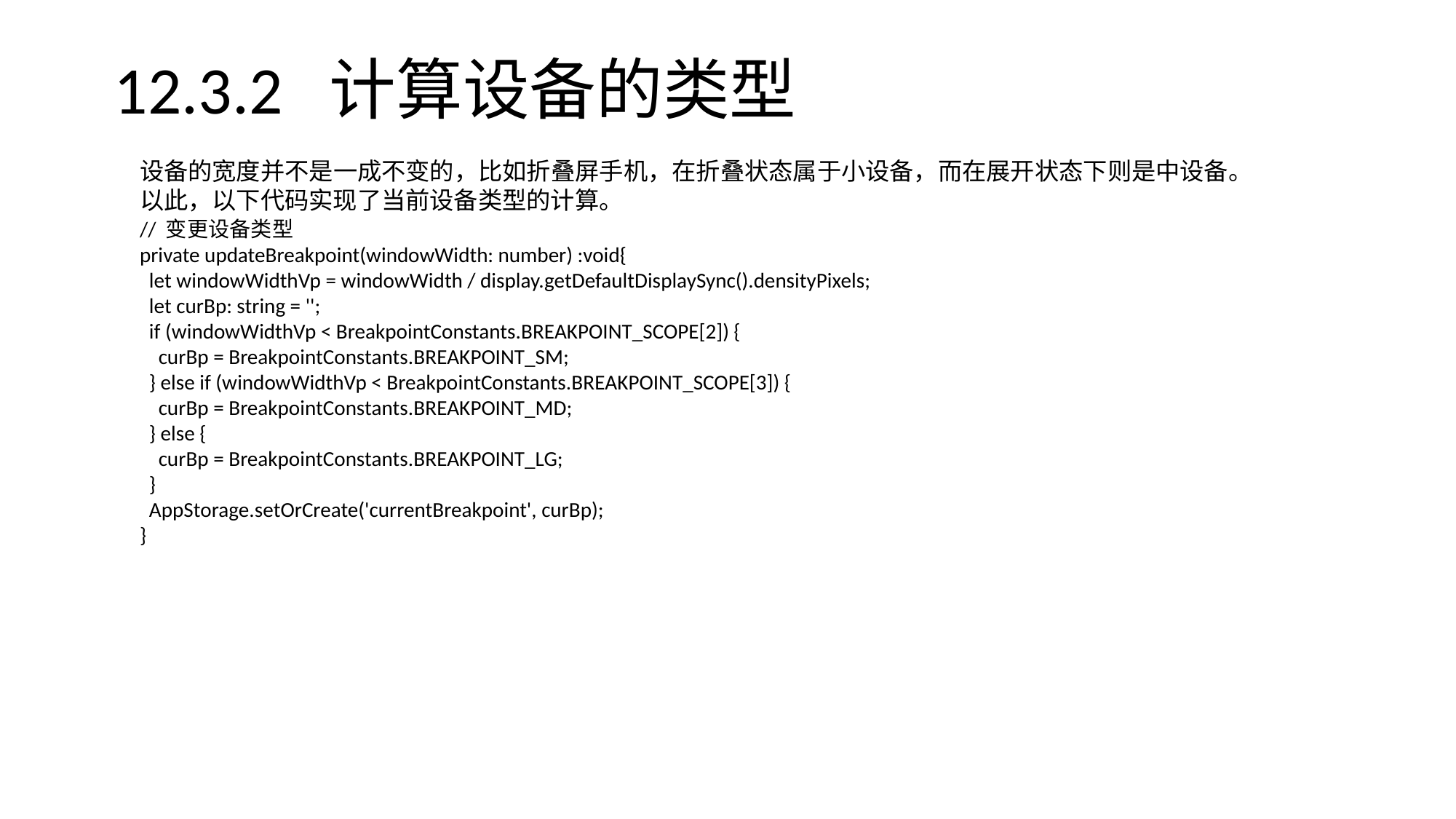

# 12.3.2  计算设备的类型
设备的宽度并不是一成不变的，比如折叠屏手机，在折叠状态属于小设备，而在展开状态下则是中设备。以此，以下代码实现了当前设备类型的计算。
// 变更设备类型
private updateBreakpoint(windowWidth: number) :void{
  let windowWidthVp = windowWidth / display.getDefaultDisplaySync().densityPixels;
  let curBp: string = '';
  if (windowWidthVp < BreakpointConstants.BREAKPOINT_SCOPE[2]) {
    curBp = BreakpointConstants.BREAKPOINT_SM;
  } else if (windowWidthVp < BreakpointConstants.BREAKPOINT_SCOPE[3]) {
    curBp = BreakpointConstants.BREAKPOINT_MD;
  } else {
    curBp = BreakpointConstants.BREAKPOINT_LG;
  }
  AppStorage.setOrCreate('currentBreakpoint', curBp);
}